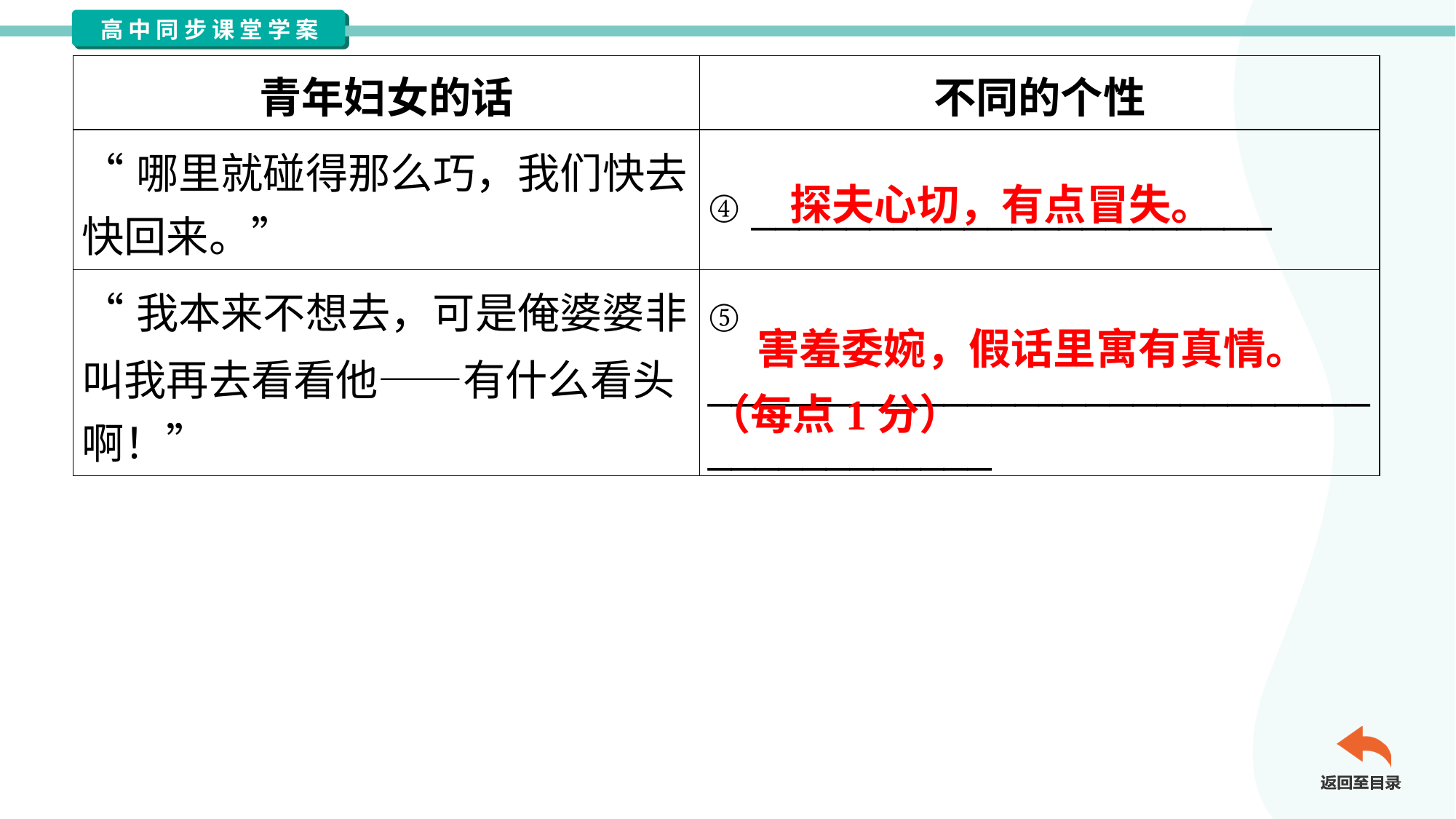

| 青年妇女的话 | 不同的个性 |
| --- | --- |
| “哪里就碰得那么巧，我们快去 快回来。” | ④ \_\_\_\_\_\_\_\_\_\_\_\_\_\_\_\_\_\_\_\_\_\_ |
| “我本来不想去，可是俺婆婆非 叫我再去看看他——有什么看头 啊！” | ⑤ \_\_\_\_\_\_\_\_\_\_\_\_\_\_\_\_\_\_\_\_\_\_\_\_\_\_\_\_ \_\_\_\_\_\_\_\_\_\_\_\_ |
探夫心切，有点冒失。
    害羞委婉，假话里寓有真情。（每点1分）